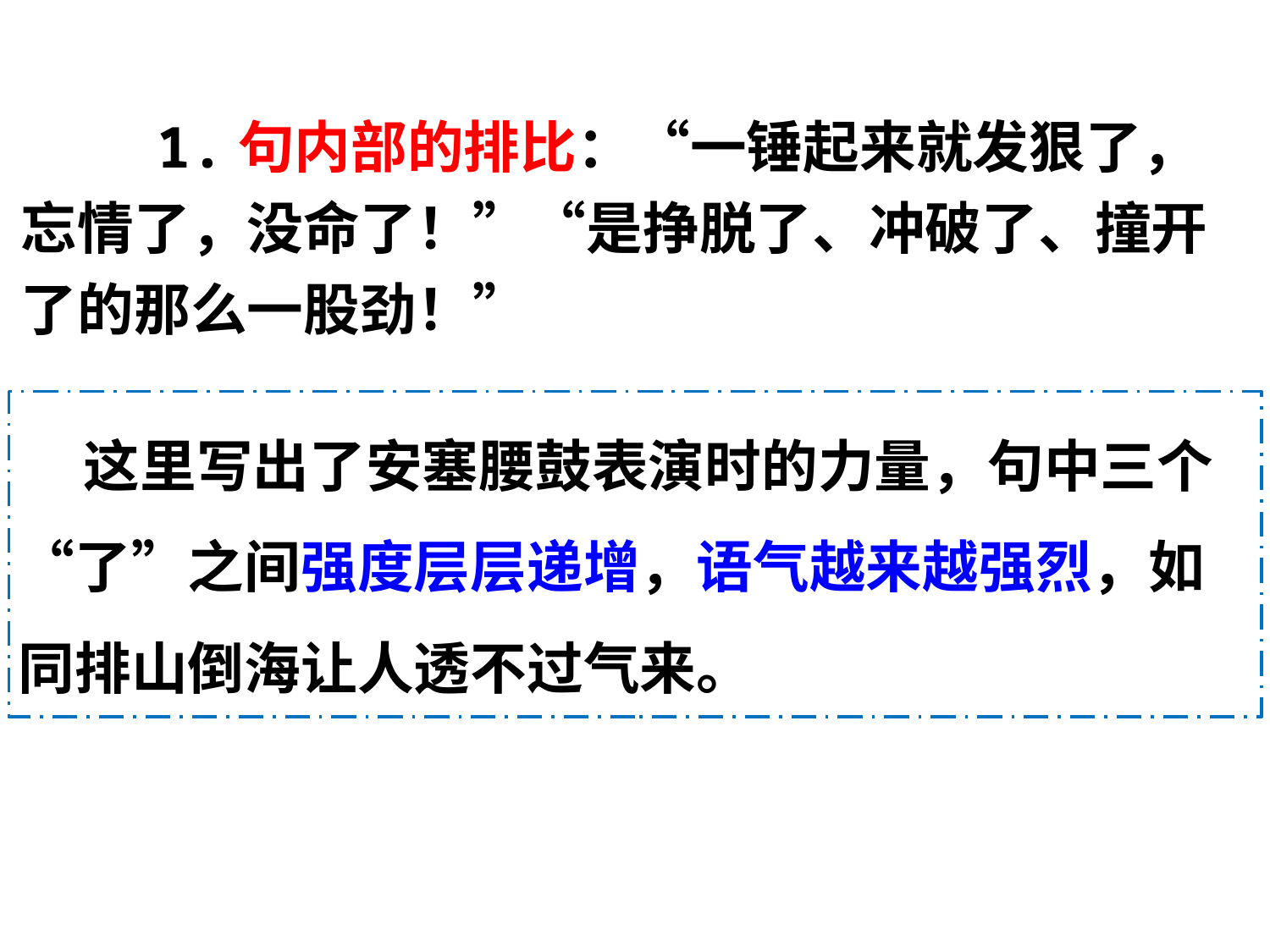

1.句内部的排比：“一锤起来就发狠了，忘情了，没命了！”“是挣脱了、冲破了、撞开了的那么一股劲！”
    这里写出了安塞腰鼓表演时的力量，句中三个“了”之间强度层层递增，语气越来越强烈，如同排山倒海让人透不过气来。